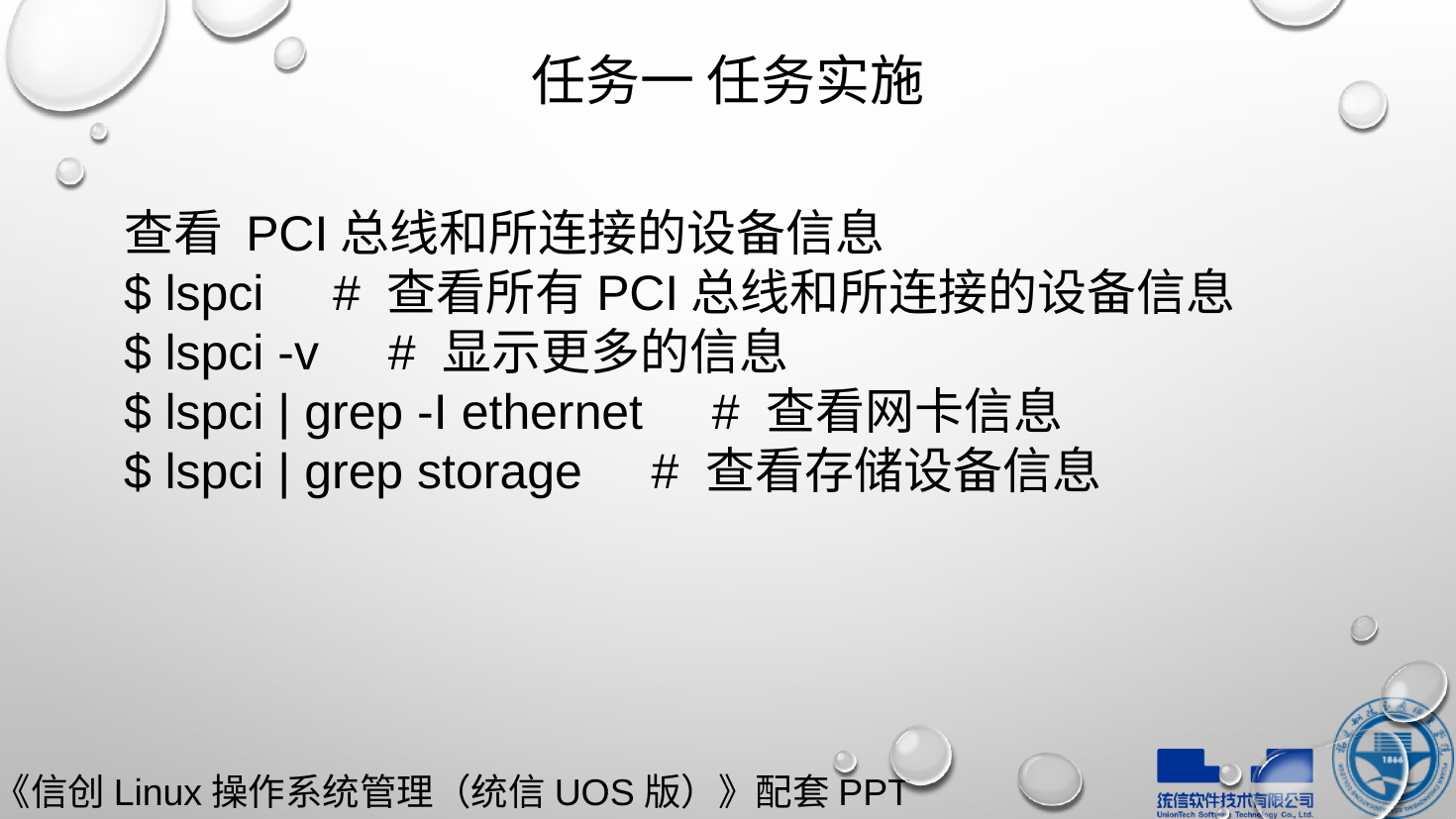

# 任务一 任务实施
查看 PCI总线和所连接的设备信息
$ lspci     # 查看所有PCI总线和所连接的设备信息
$ lspci -v     # 显示更多的信息
$ lspci | grep -I ethernet     # 查看网卡信息
$ lspci | grep storage     # 查看存储设备信息